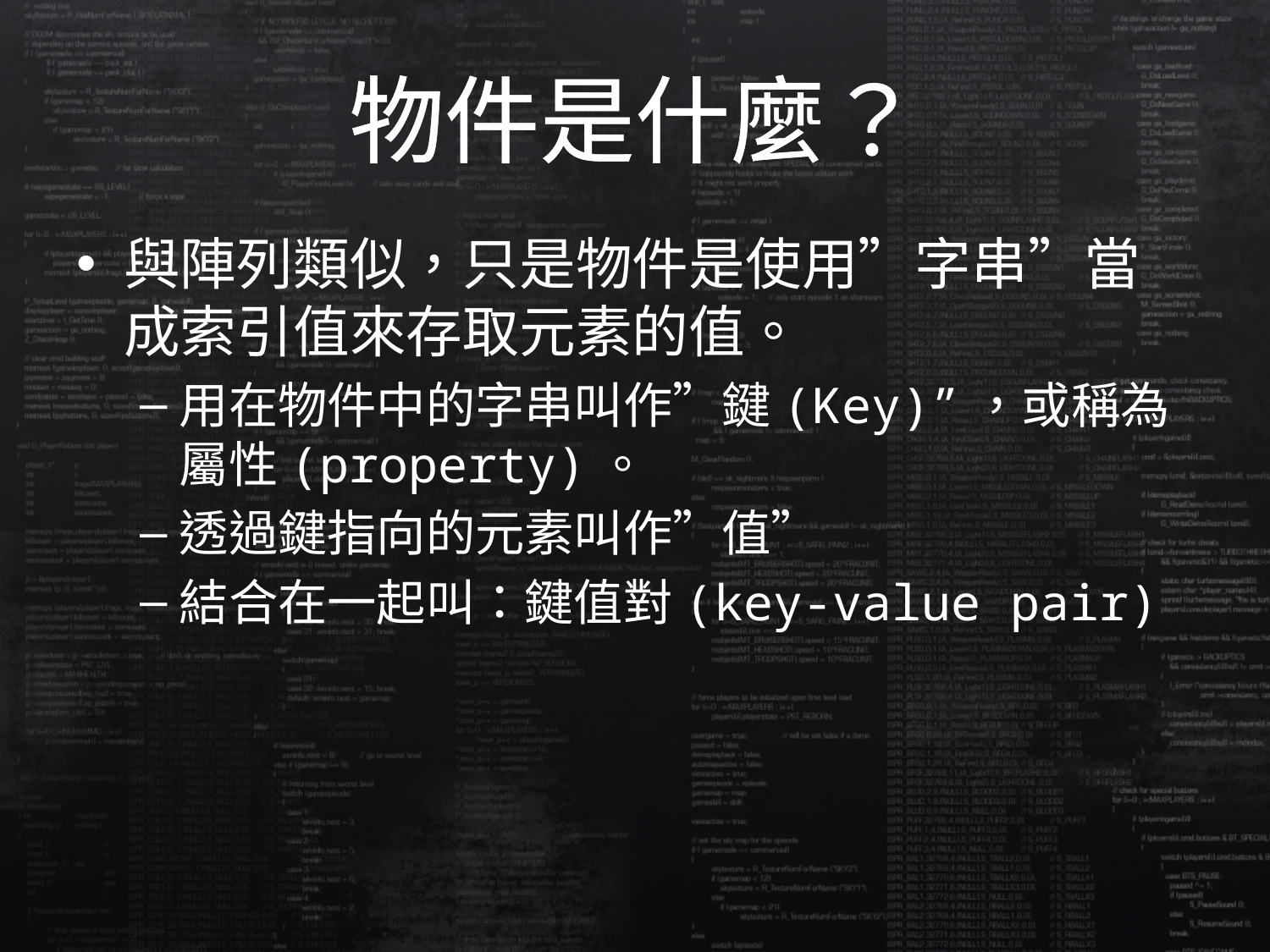

# 物件是什麼？
與陣列類似，只是物件是使用”字串”當成索引值來存取元素的值。
用在物件中的字串叫作”鍵(Key)”，或稱為屬性(property)。
透過鍵指向的元素叫作”值”
結合在一起叫：鍵值對(key-value pair)